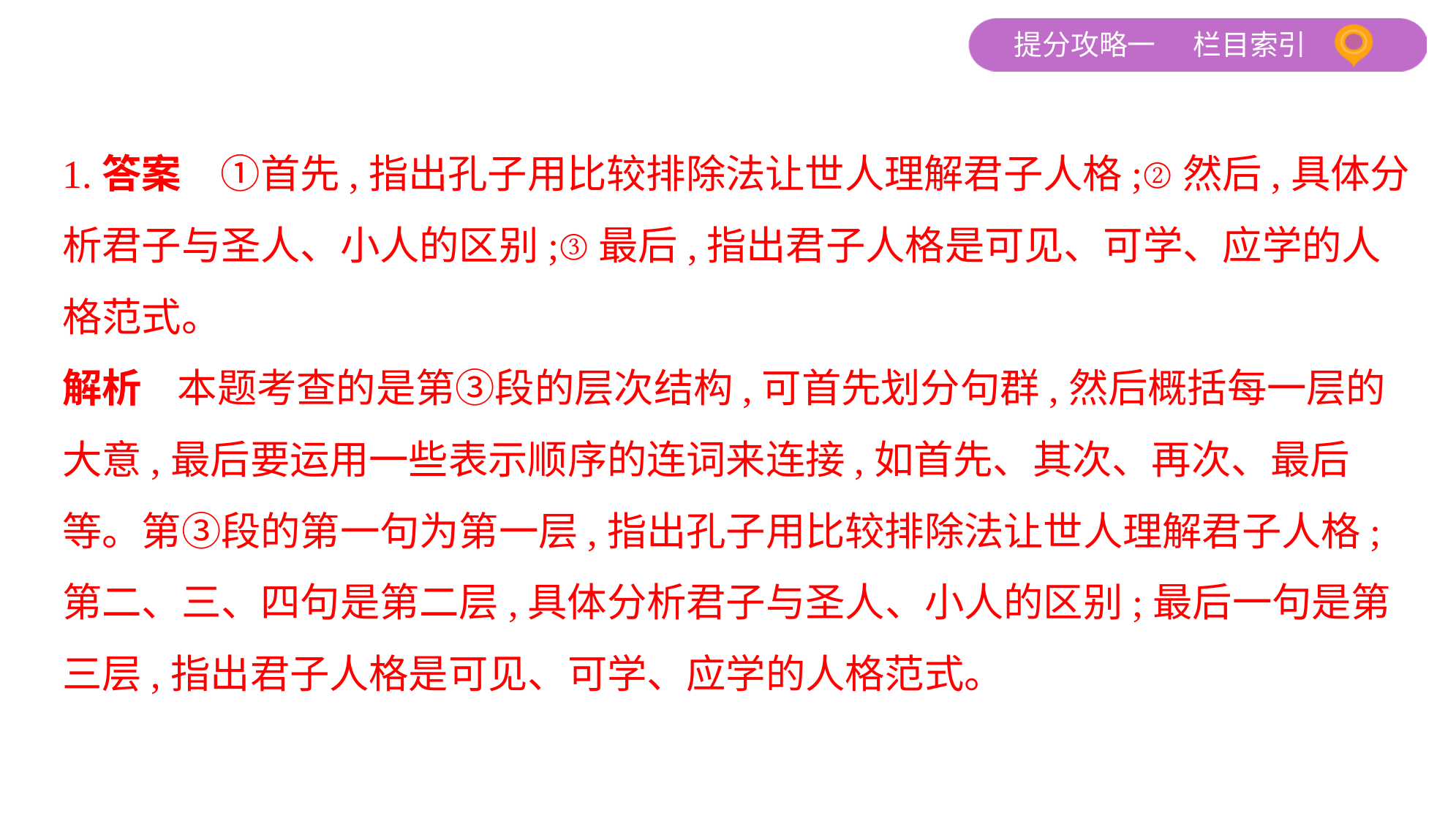

1.答案　①首先,指出孔子用比较排除法让世人理解君子人格;②然后,具体分
析君子与圣人、小人的区别;③最后,指出君子人格是可见、可学、应学的人
格范式。
解析    本题考查的是第③段的层次结构,可首先划分句群,然后概括每一层的
大意,最后要运用一些表示顺序的连词来连接,如首先、其次、再次、最后
等。第③段的第一句为第一层,指出孔子用比较排除法让世人理解君子人格;
第二、三、四句是第二层,具体分析君子与圣人、小人的区别;最后一句是第
三层,指出君子人格是可见、可学、应学的人格范式。